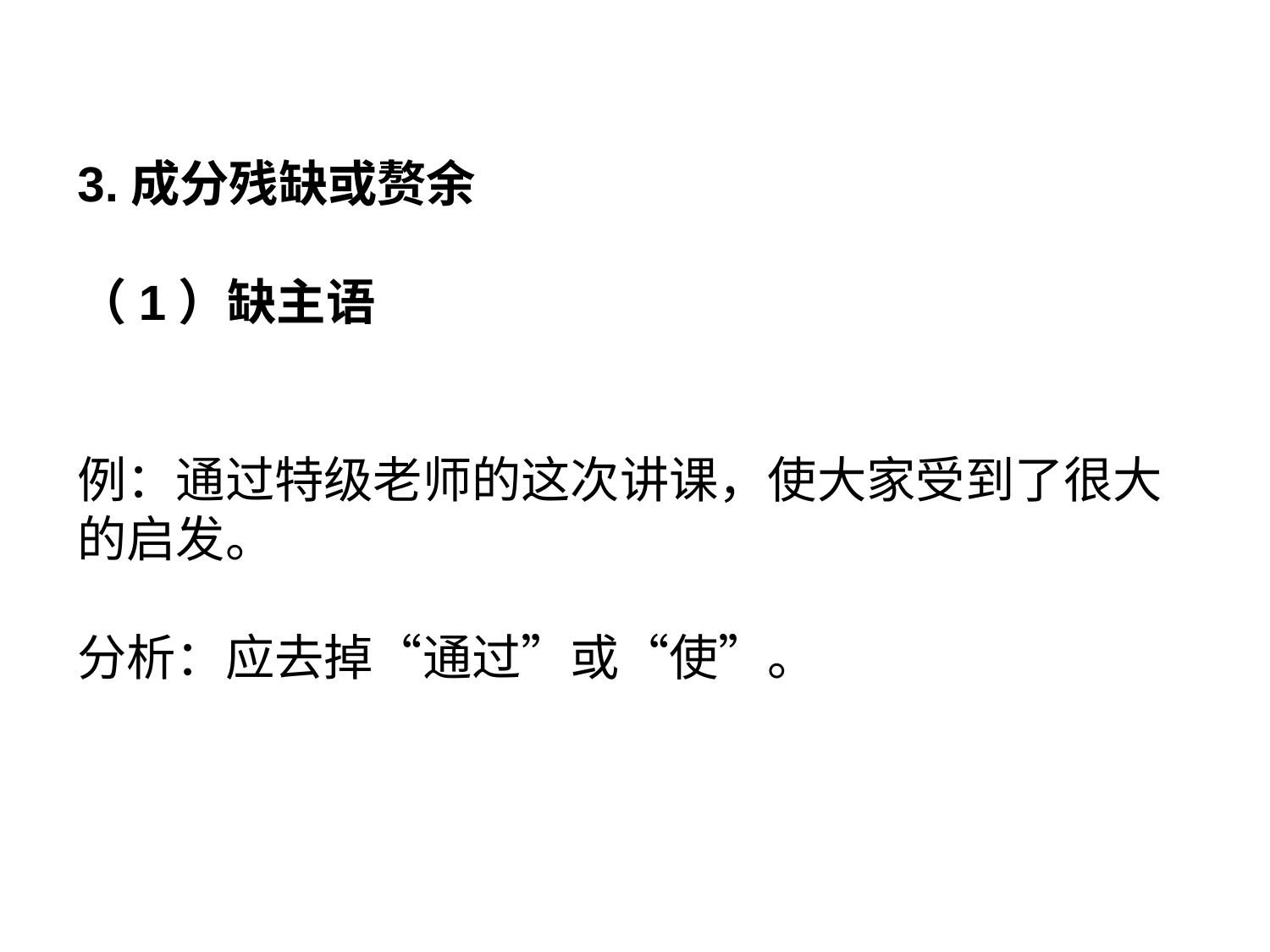

3.成分残缺或赘余

（1）缺主语

例：通过特级老师的这次讲课，使大家受到了很大的启发。

分析：应去掉“通过”或“使”。